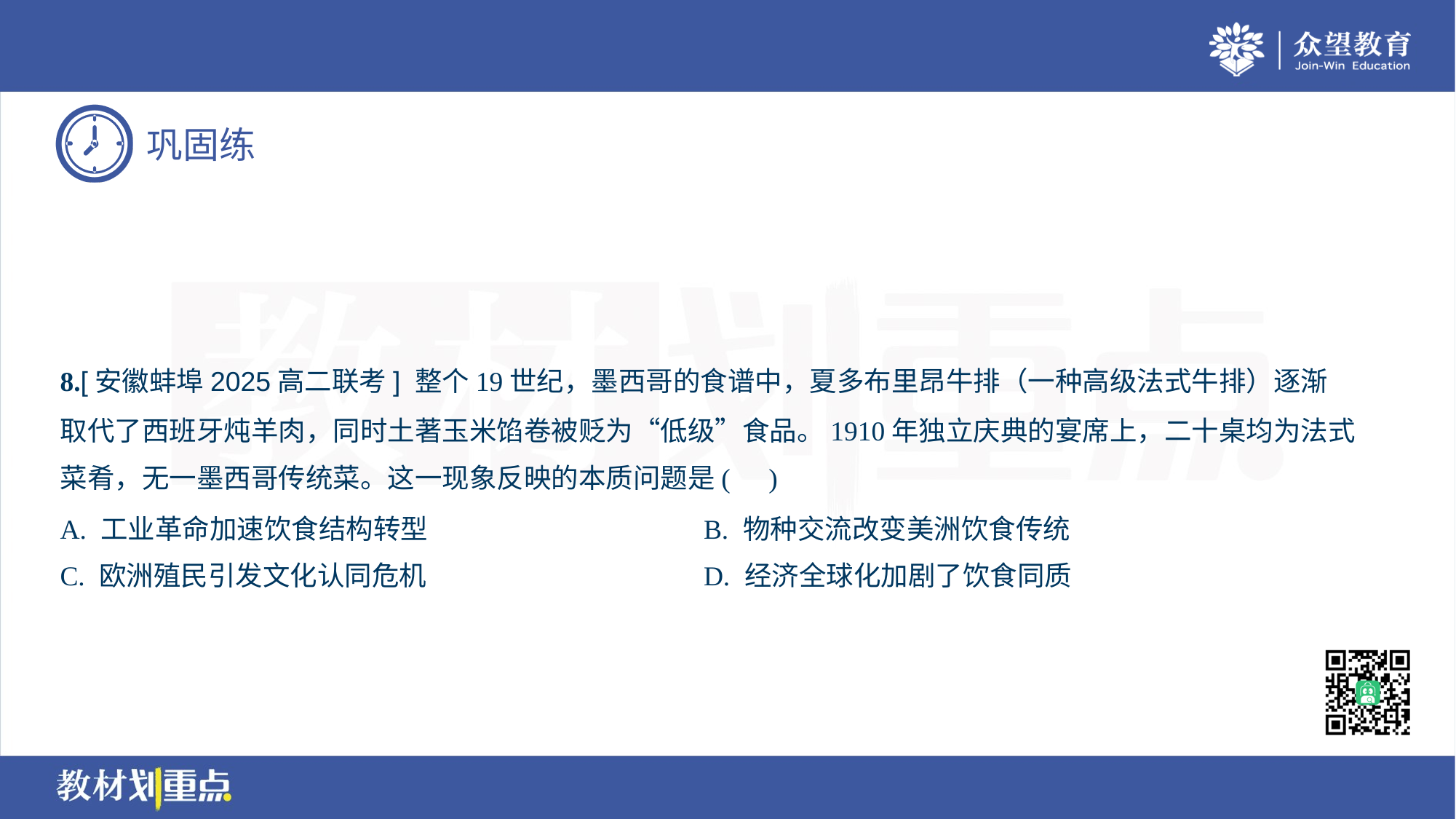

8.[安徽蚌埠2025高二联考] 整个19世纪，墨西哥的食谱中，夏多布里昂牛排（一种高级法式牛排）逐渐
取代了西班牙炖羊肉，同时土著玉米馅卷被贬为“低级”食品。1910年独立庆典的宴席上，二十桌均为法式
菜肴，无一墨西哥传统菜。这一现象反映的本质问题是(     )
A. 工业革命加速饮食结构转型	B. 物种交流改变美洲饮食传统
C. 欧洲殖民引发文化认同危机	D. 经济全球化加剧了饮食同质